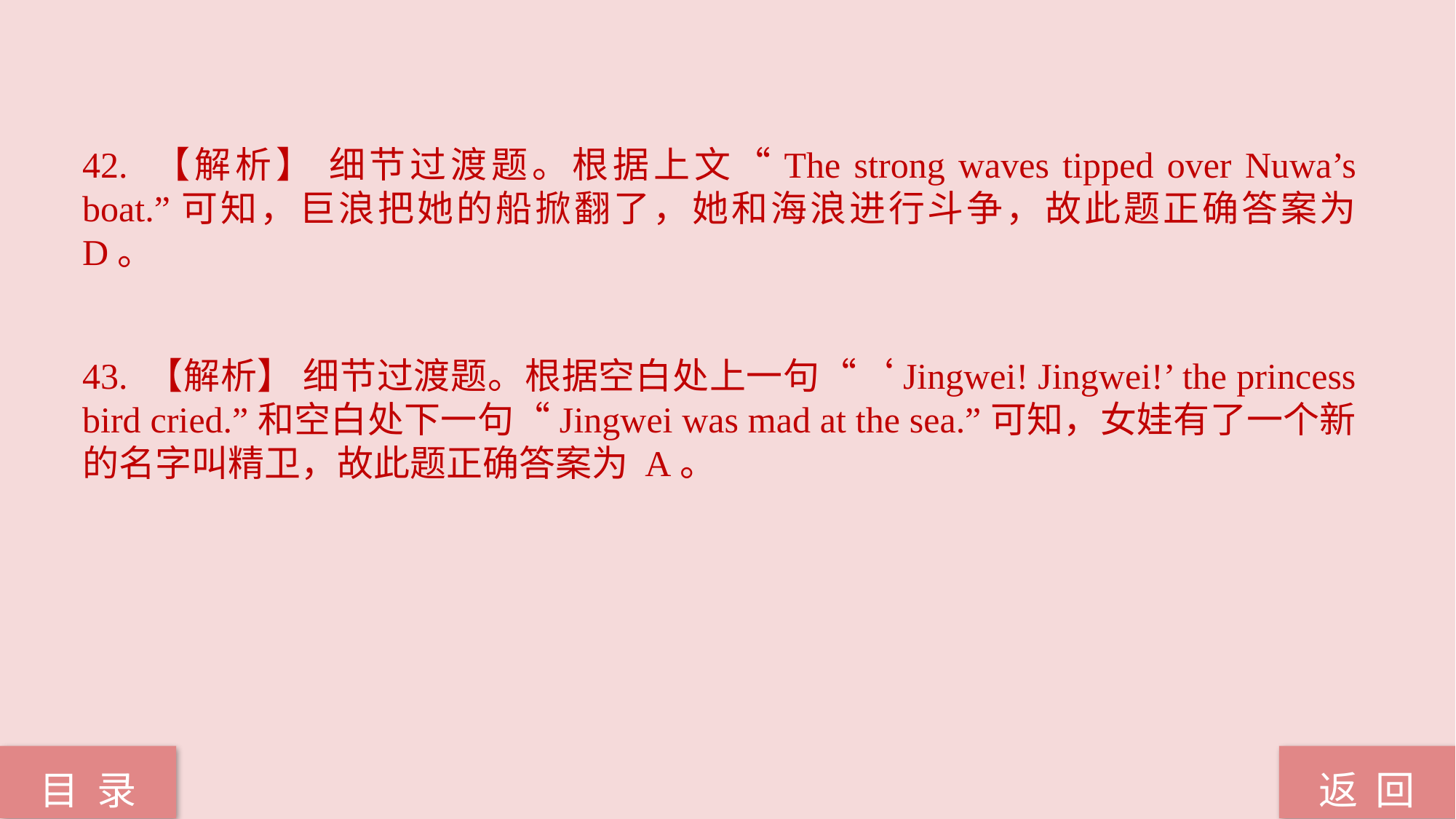

42. 【解析】 细节过渡题。根据上文“The strong waves tipped over Nuwa’s boat.”可知，巨浪把她的船掀翻了，她和海浪进行斗争，故此题正确答案为 D。

43. 【解析】 细节过渡题。根据空白处上一句“‘Jingwei! Jingwei!’ the princess bird cried.”和空白处下一句“Jingwei was mad at the sea.”可知，女娃有了一个新的名字叫精卫，故此题正确答案为 A。
返  回